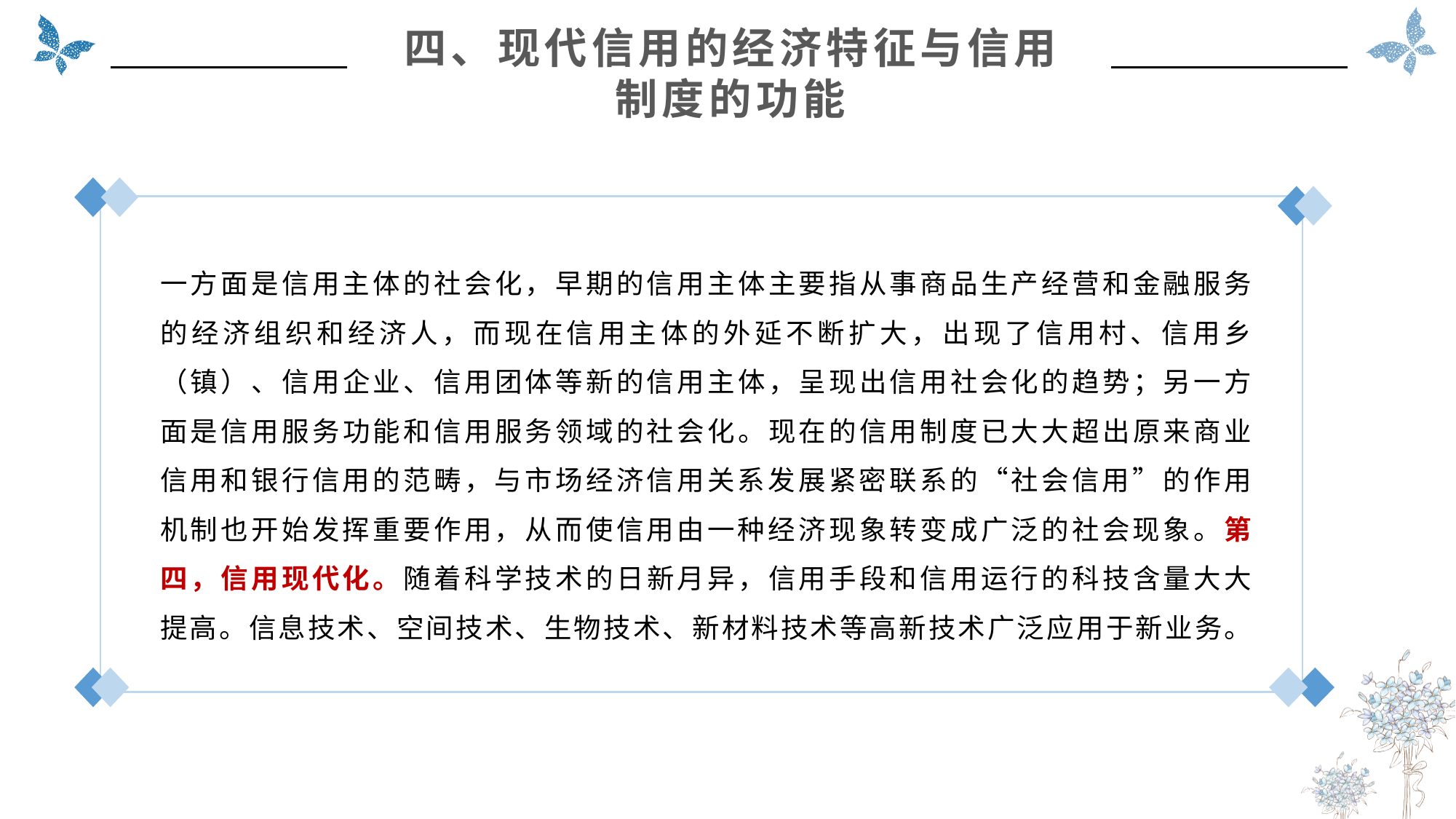

四、现代信用的经济特征与信用
制度的功能

一方面是信用主体的社会化，早期的信用主体主要指从事商品生产经营和金融服务的经济组织和经济人，而现在信用主体的外延不断扩大，出现了信用村、信用乡（镇）、信用企业、信用团体等新的信用主体，呈现出信用社会化的趋势；另一方面是信用服务功能和信用服务领域的社会化。现在的信用制度已大大超出原来商业信用和银行信用的范畴，与市场经济信用关系发展紧密联系的“社会信用”的作用机制也开始发挥重要作用，从而使信用由一种经济现象转变成广泛的社会现象。第四，信用现代化。随着科学技术的日新月异，信用手段和信用运行的科技含量大大提高。信息技术、空间技术、生物技术、新材料技术等高新技术广泛应用于新业务。